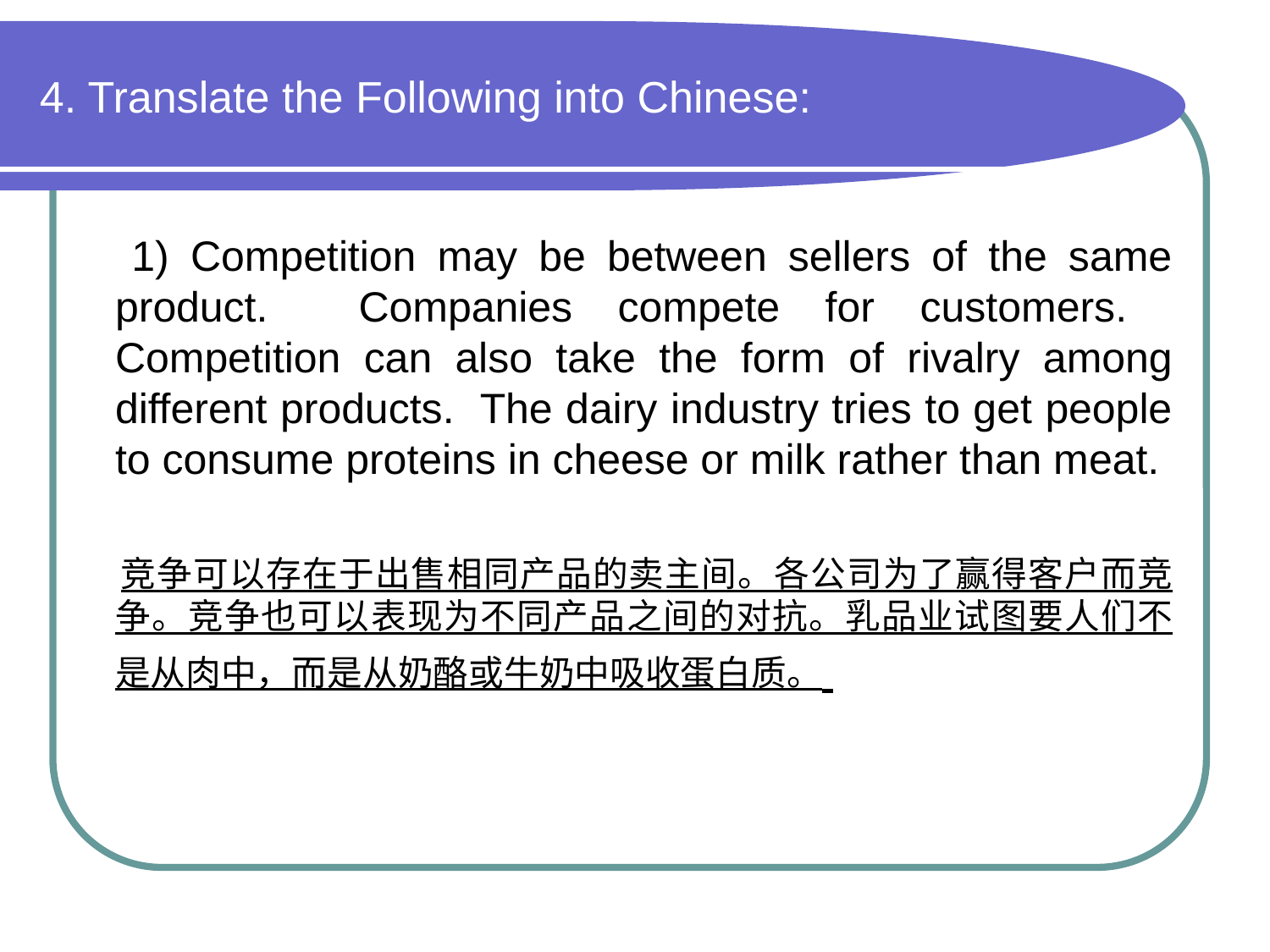

# 4. Translate the Following into Chinese:
   1) Competition may be between sellers of the same product.  Companies compete for customers.  Competition can also take the form of rivalry among different products.  The dairy industry tries to get people to consume proteins in cheese or milk rather than meat.

     竞争可以存在于出售相同产品的卖主间。各公司为了赢得客户而竞争。竞争也可以表现为不同产品之间的对抗。乳品业试图要人们不是从肉中，而是从奶酪或牛奶中吸收蛋白质。